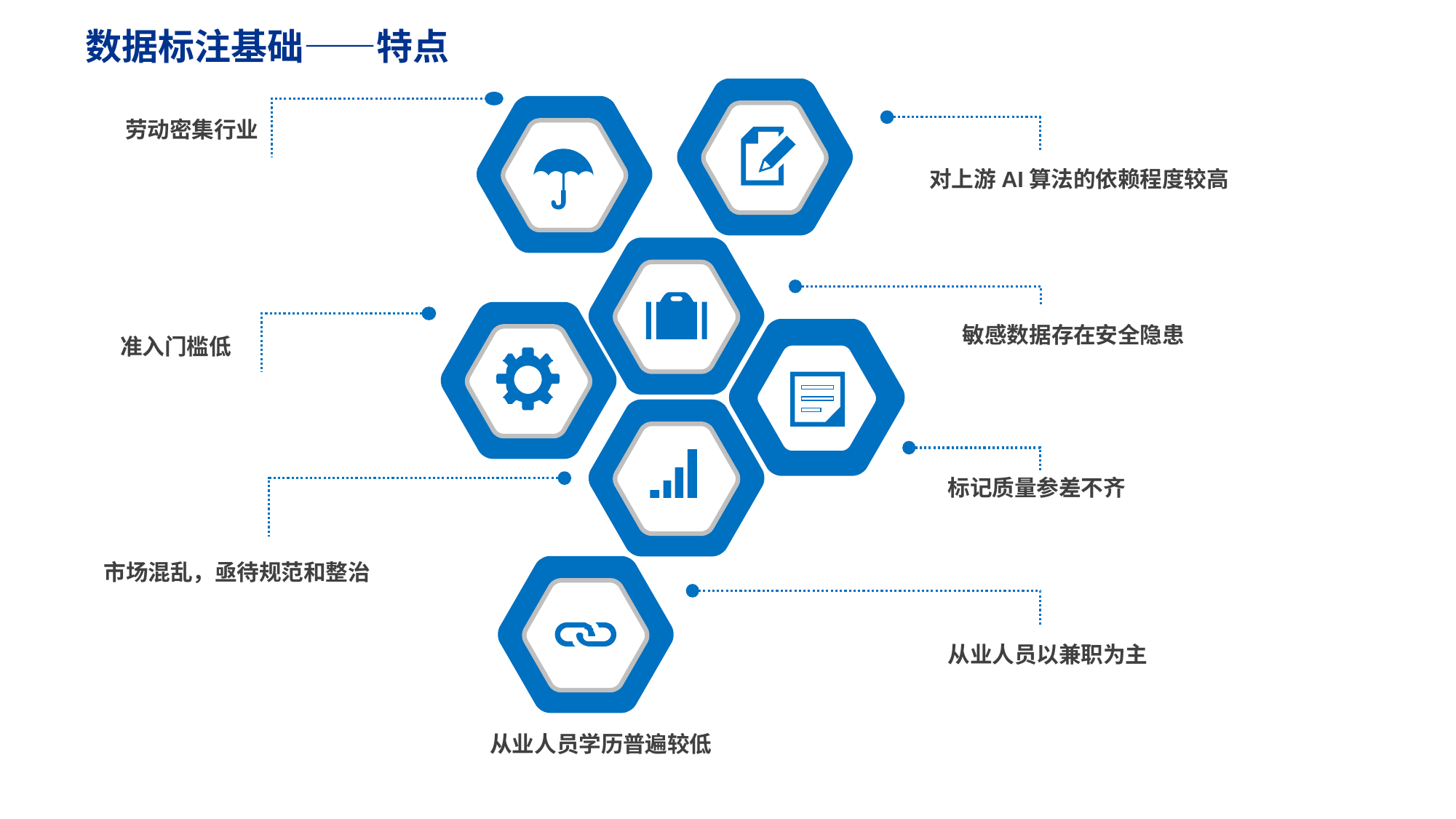

数据标注基础——特点

劳动密集行业

对上游AI算法的依赖程度较高

敏感数据存在安全隐患

准入门槛低

标记质量参差不齐

市场混乱，亟待规范和整治

从业人员以兼职为主
从业人员学历普遍较低